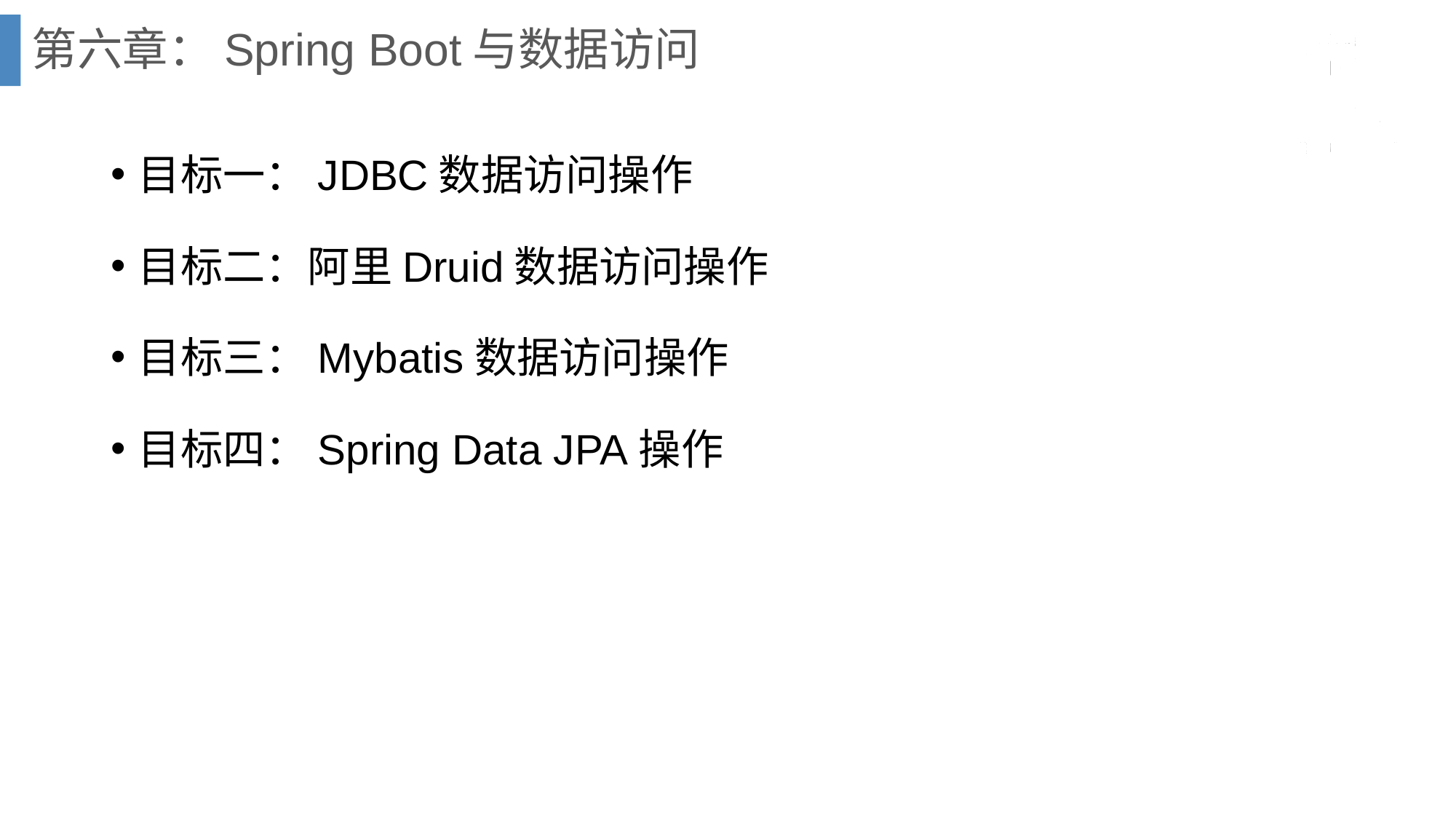

第六章：Spring Boot与数据访问
目标一：JDBC数据访问操作
目标二：阿里Druid数据访问操作
目标三：Mybatis数据访问操作
目标四：Spring Data JPA操作